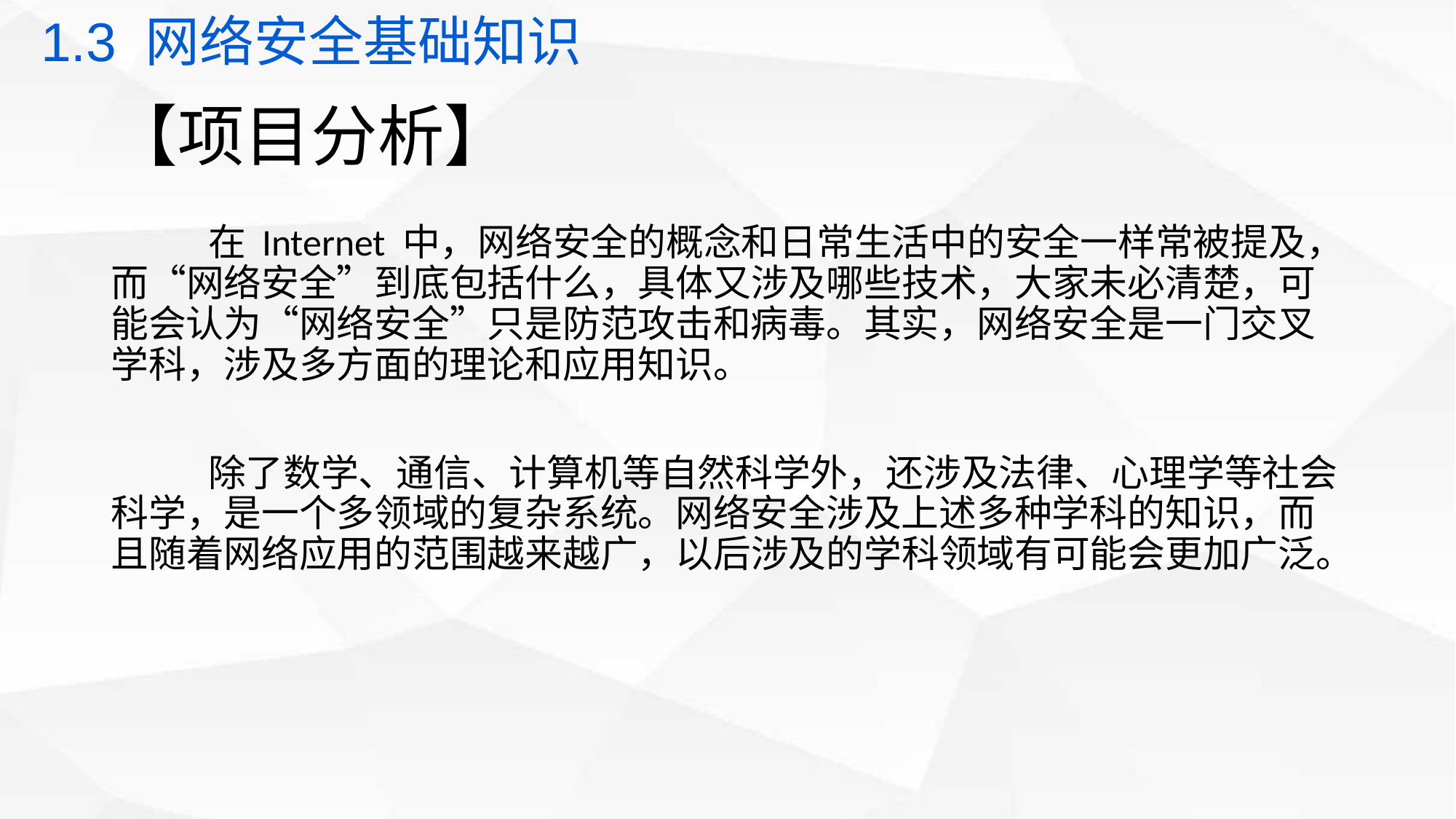

1.3 网络安全基础知识
# 【项目分析】
	在 Internet 中，网络安全的概念和日常生活中的安全一样常被提及，而“网络安全”到底包括什么，具体又涉及哪些技术，大家未必清楚，可能会认为“网络安全”只是防范攻击和病毒。其实，网络安全是一门交叉学科，涉及多方面的理论和应用知识。

	除了数学、通信、计算机等自然科学外，还涉及法律、心理学等社会科学，是一个多领域的复杂系统。网络安全涉及上述多种学科的知识，而且随着网络应用的范围越来越广，以后涉及的学科领域有可能会更加广泛。